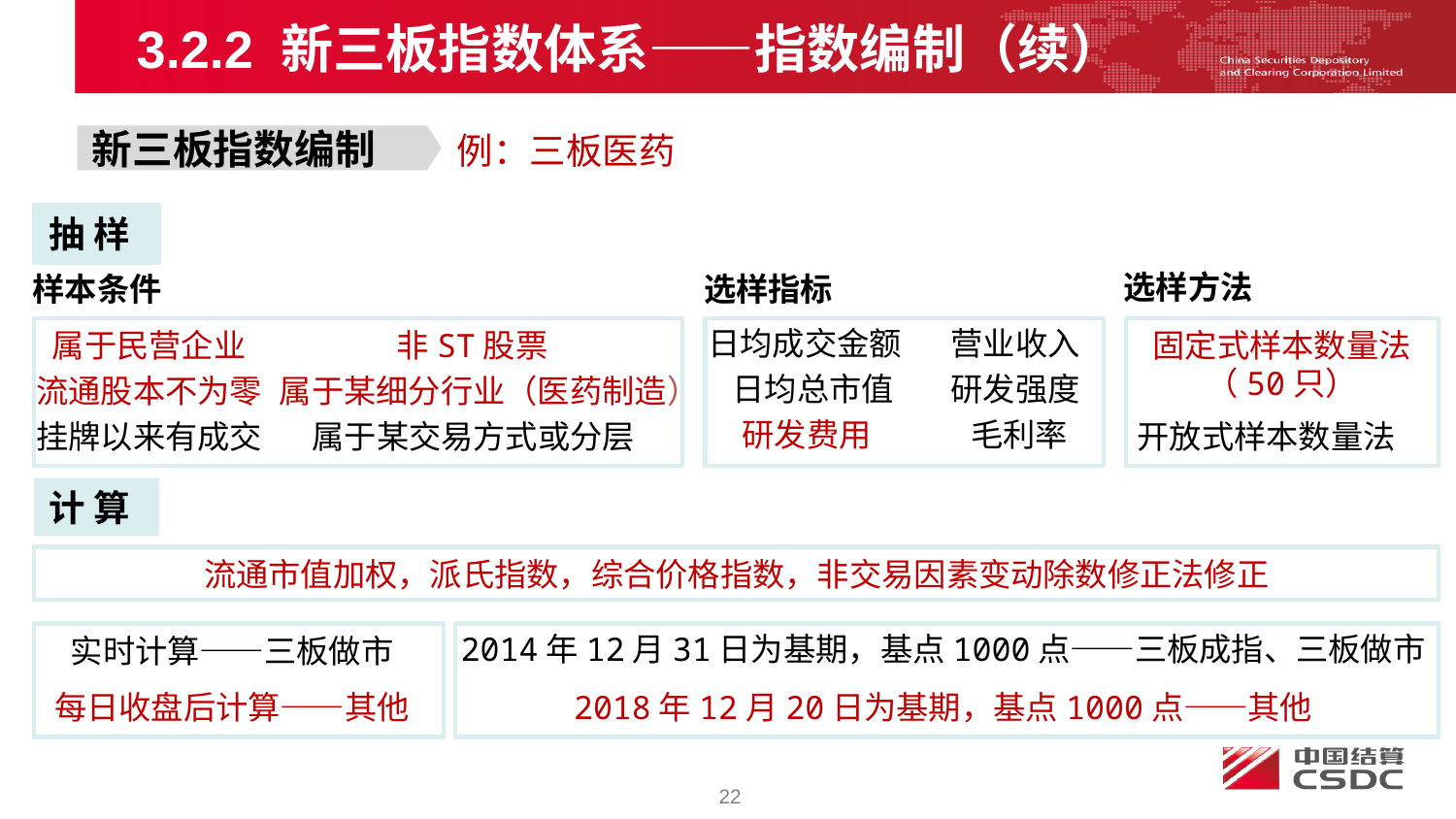

3.2.2 新三板指数体系——指数编制（续）
例：三板医药
新三板指数编制
抽 样
选样方法
样本条件
选样指标
日均成交金额
营业收入
固定式样本数量法
（50只）

属于民营企业
非ST股票

日均总市值
研发强度
流通股本不为零
属于某细分行业（医药制造）

研发费用
毛利率
挂牌以来有成交
属于某交易方式或分层
开放式样本数量法
计 算
流通市值加权，派氏指数，综合价格指数，非交易因素变动除数修正法修正
2014年12月31日为基期，基点1000点——三板成指、三板做市
实时计算——三板做市

每日收盘后计算——其他
2018年12月20日为基期，基点1000点——其他
22